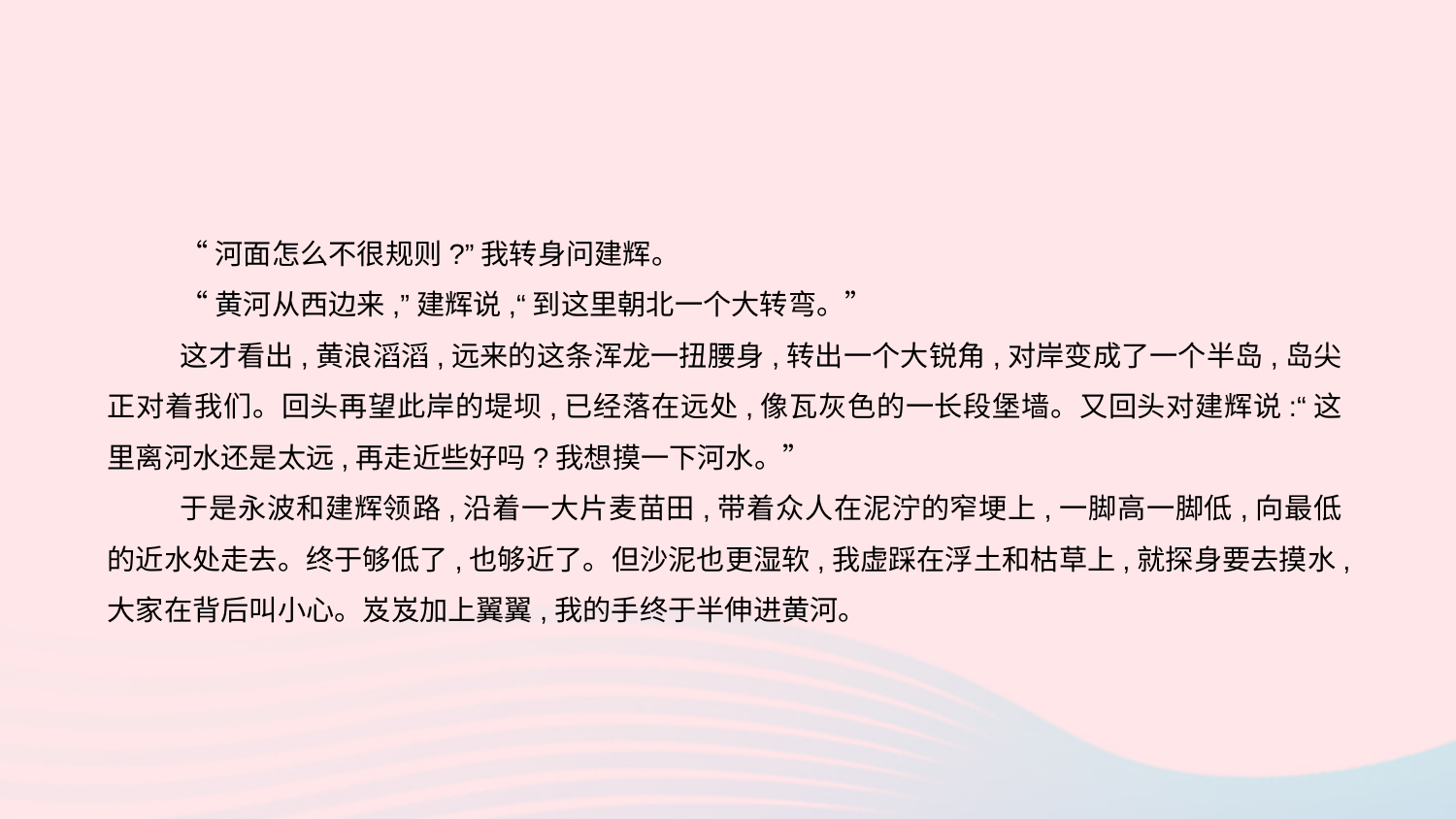

“河面怎么不很规则?”我转身问建辉。
“黄河从西边来,”建辉说,“到这里朝北一个大转弯。”
这才看出,黄浪滔滔,远来的这条浑龙一扭腰身,转出一个大锐角,对岸变成了一个半岛,岛尖正对着我们。回头再望此岸的堤坝,已经落在远处,像瓦灰色的一长段堡墙。又回头对建辉说:“这里离河水还是太远,再走近些好吗?我想摸一下河水。”
于是永波和建辉领路,沿着一大片麦苗田,带着众人在泥泞的窄埂上,一脚高一脚低,向最低的近水处走去。终于够低了,也够近了。但沙泥也更湿软,我虚踩在浮土和枯草上,就探身要去摸水,大家在背后叫小心。岌岌加上翼翼,我的手终于半伸进黄河。